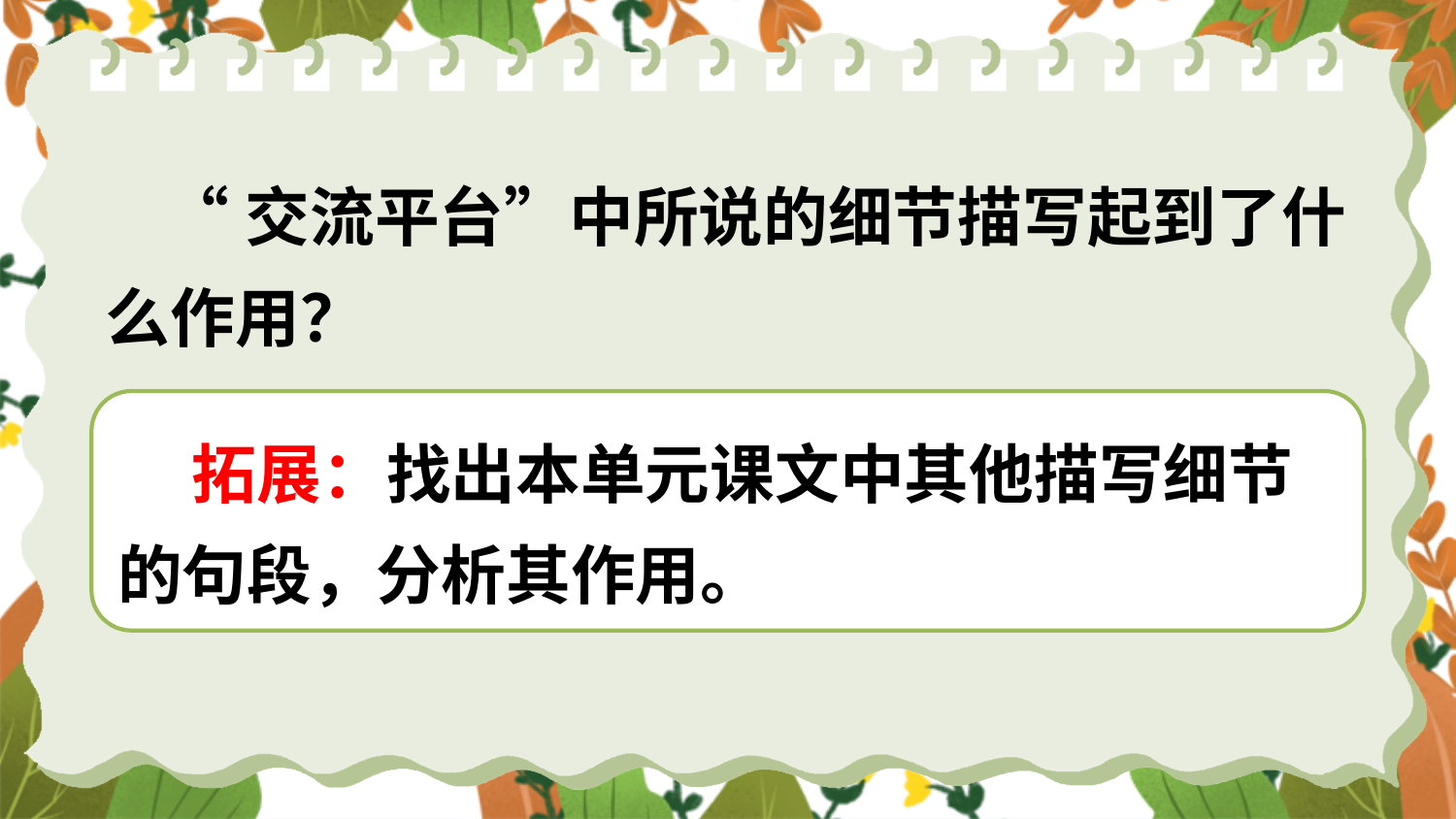

“交流平台”中所说的细节描写起到了什么作用？
    拓展：找出本单元课文中其他描写细节的句段，分析其作用。